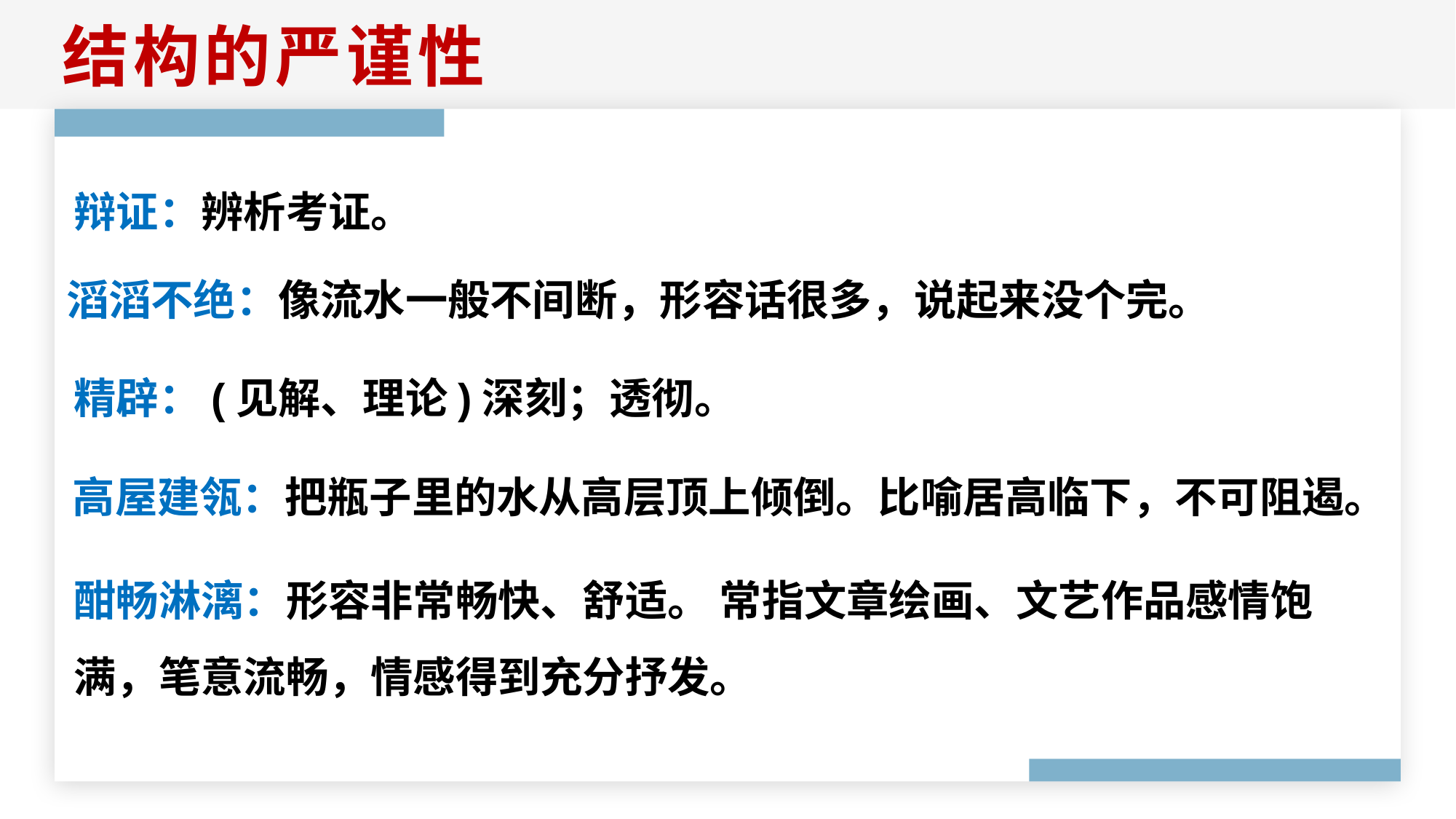

结构的严谨性

辩证：辨析考证。
滔滔不绝：像流水一般不间断，形容话很多，说起来没个完。
精辟：(见解、理论)深刻；透彻。
高屋建瓴：把瓶子里的水从高层顶上倾倒。比喻居高临下，不可阻遏。
酣畅淋漓：形容非常畅快、舒适。 常指文章绘画、文艺作品感情饱满，笔意流畅，情感得到充分抒发。